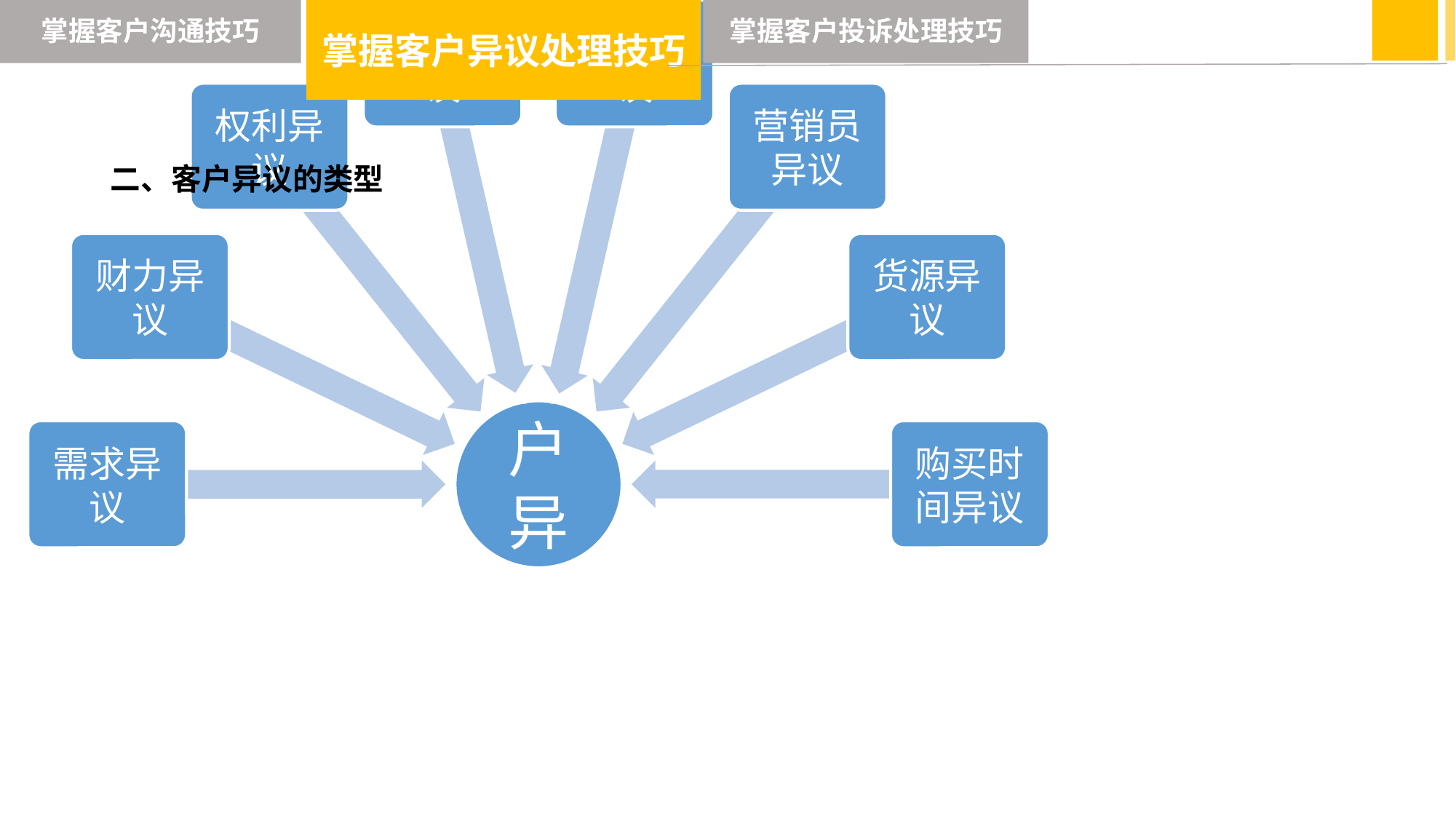

掌握客户异议处理技巧
掌握客户沟通技巧
掌握客户投诉处理技巧

二、客户异议的类型
客户异议
需求异议
财力异议
权利异议
价格异议
产品异议
营销员异议
货源异议
购买时间异议